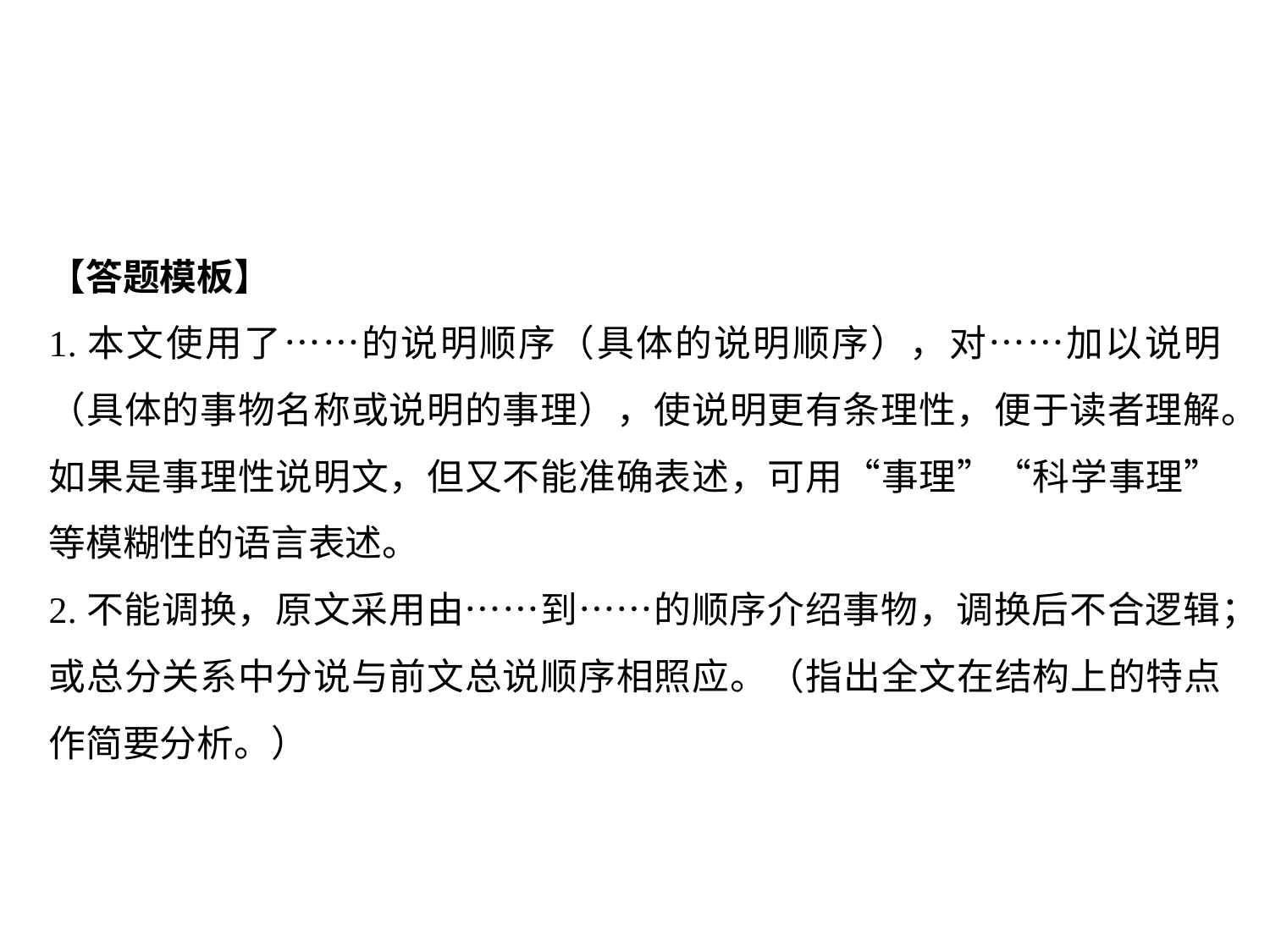

【答题模板】
1.本文使用了……的说明顺序（具体的说明顺序），对……加以说明（具体的事物名称或说明的事理），使说明更有条理性，便于读者理解。如果是事理性说明文，但又不能准确表述，可用“事理”“科学事理”等模糊性的语言表述。
2.不能调换，原文采用由……到……的顺序介绍事物，调换后不合逻辑；或总分关系中分说与前文总说顺序相照应。（指出全文在结构上的特点作简要分析。）